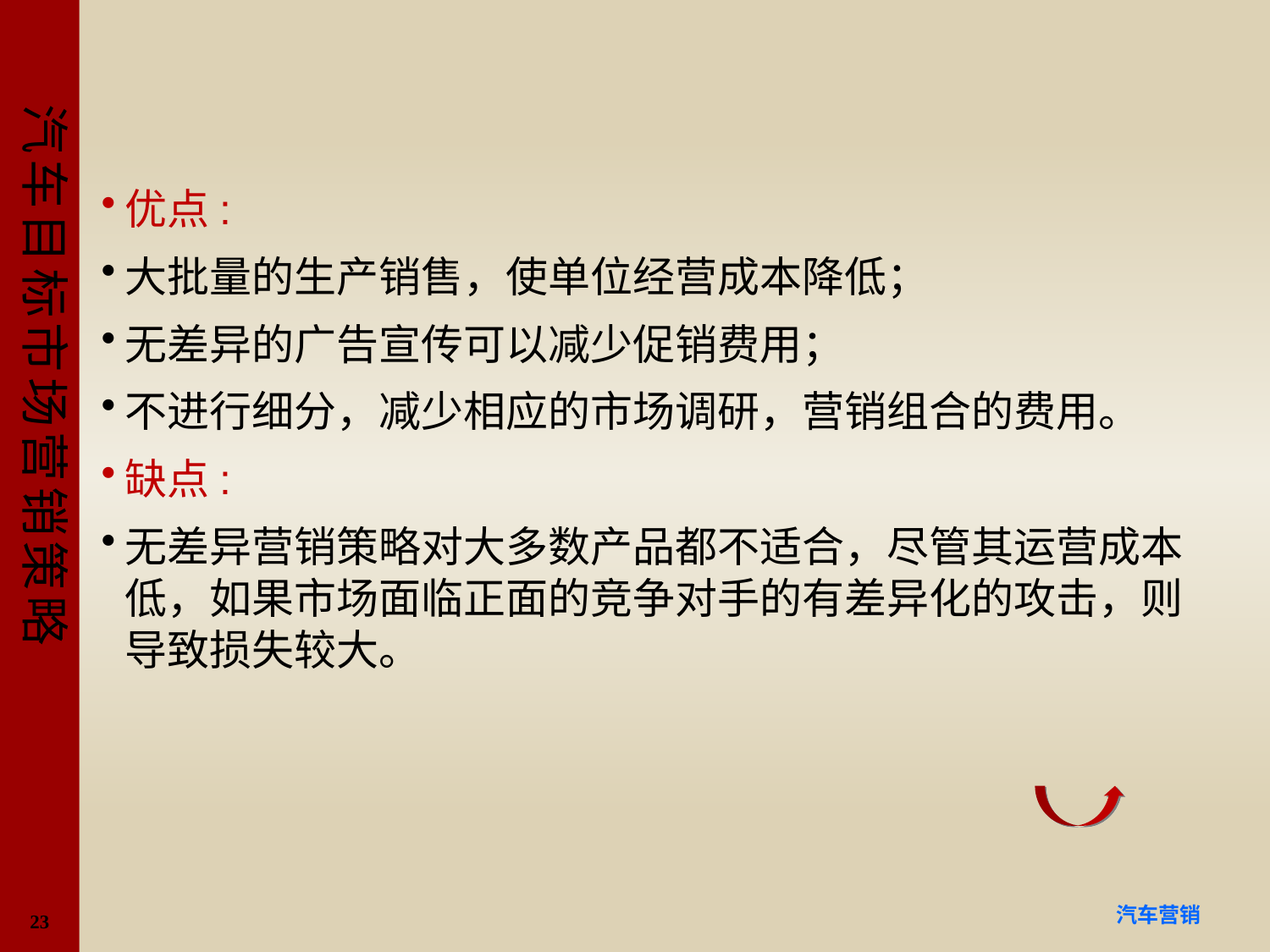

#
优点:
大批量的生产销售，使单位经营成本降低；
无差异的广告宣传可以减少促销费用；
不进行细分，减少相应的市场调研，营销组合的费用。
缺点:
无差异营销策略对大多数产品都不适合，尽管其运营成本低，如果市场面临正面的竞争对手的有差异化的攻击，则导致损失较大。

23